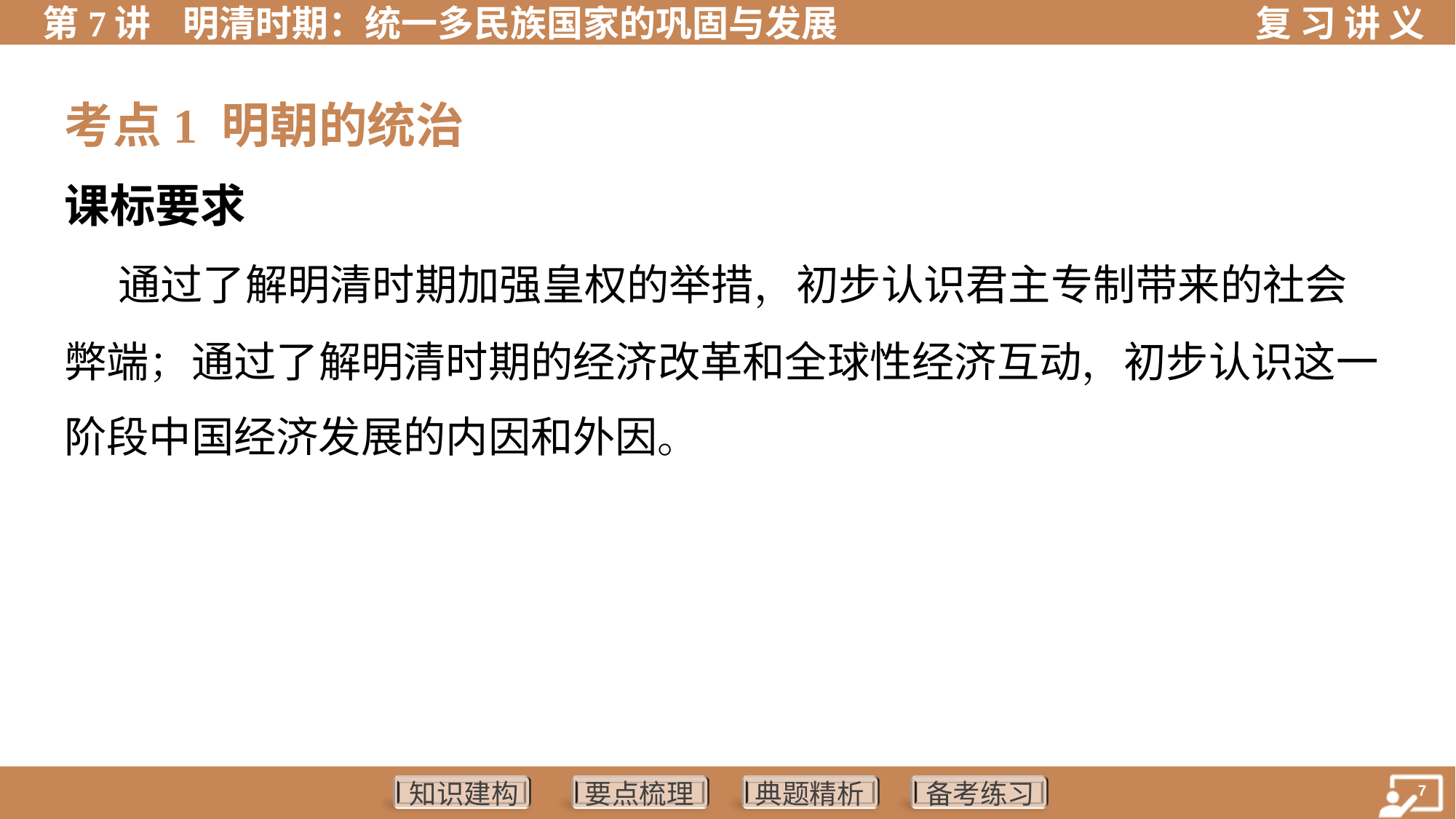

考点1 明朝的统治
课标要求
    通过了解明清时期加强皇权的举措，初步认识君主专制带来的社会
弊端；通过了解明清时期的经济改革和全球性经济互动，初步认识这一
阶段中国经济发展的内因和外因。